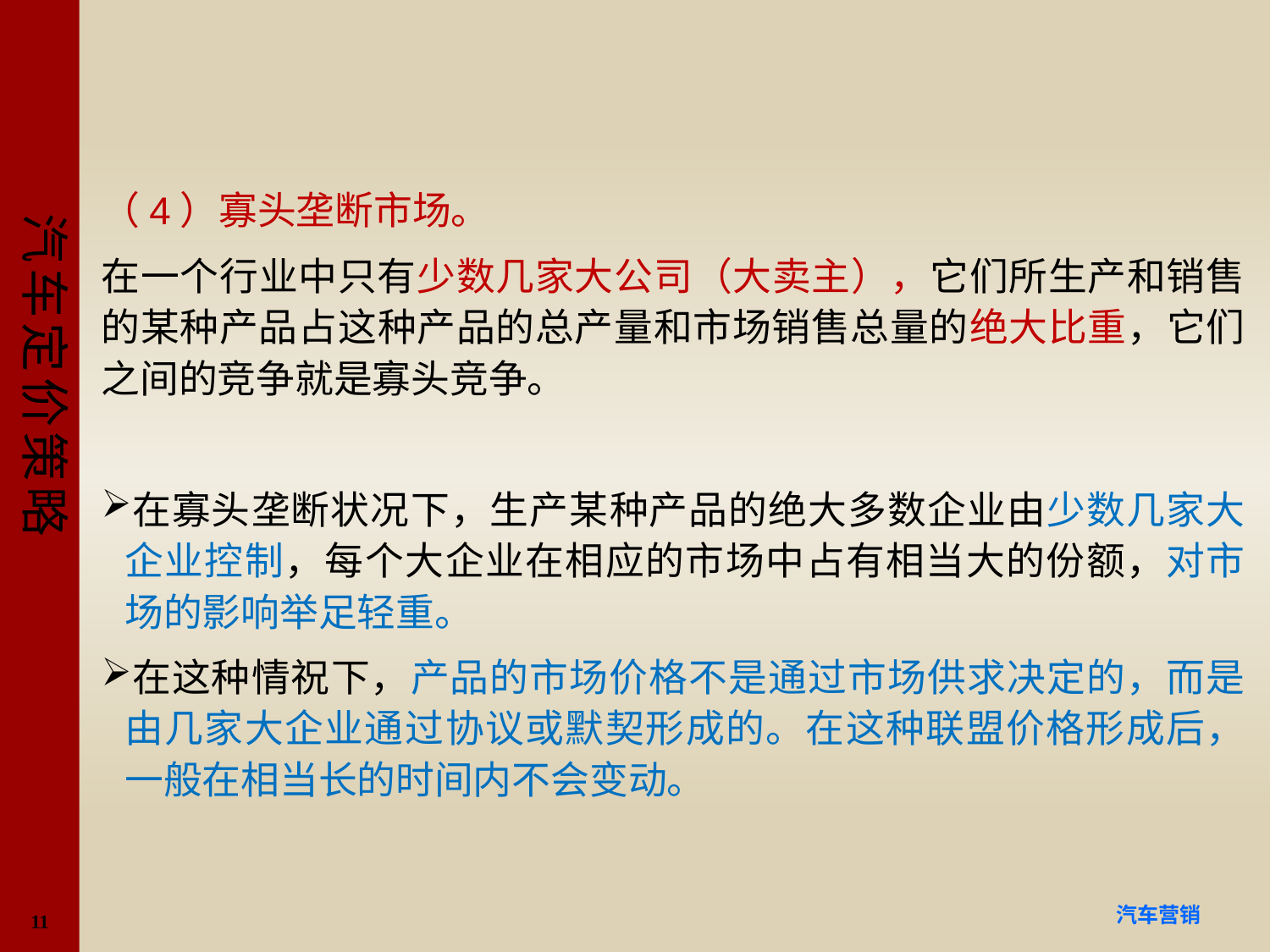

#
（4）寡头垄断市场。
在一个行业中只有少数几家大公司（大卖主），它们所生产和销售的某种产品占这种产品的总产量和市场销售总量的绝大比重，它们之间的竞争就是寡头竞争。

在寡头垄断状况下，生产某种产品的绝大多数企业由少数几家大企业控制，每个大企业在相应的市场中占有相当大的份额，对市场的影响举足轻重。
在这种情祝下，产品的市场价格不是通过市场供求决定的，而是由几家大企业通过协议或默契形成的。在这种联盟价格形成后， 一般在相当长的时间内不会变动。

11